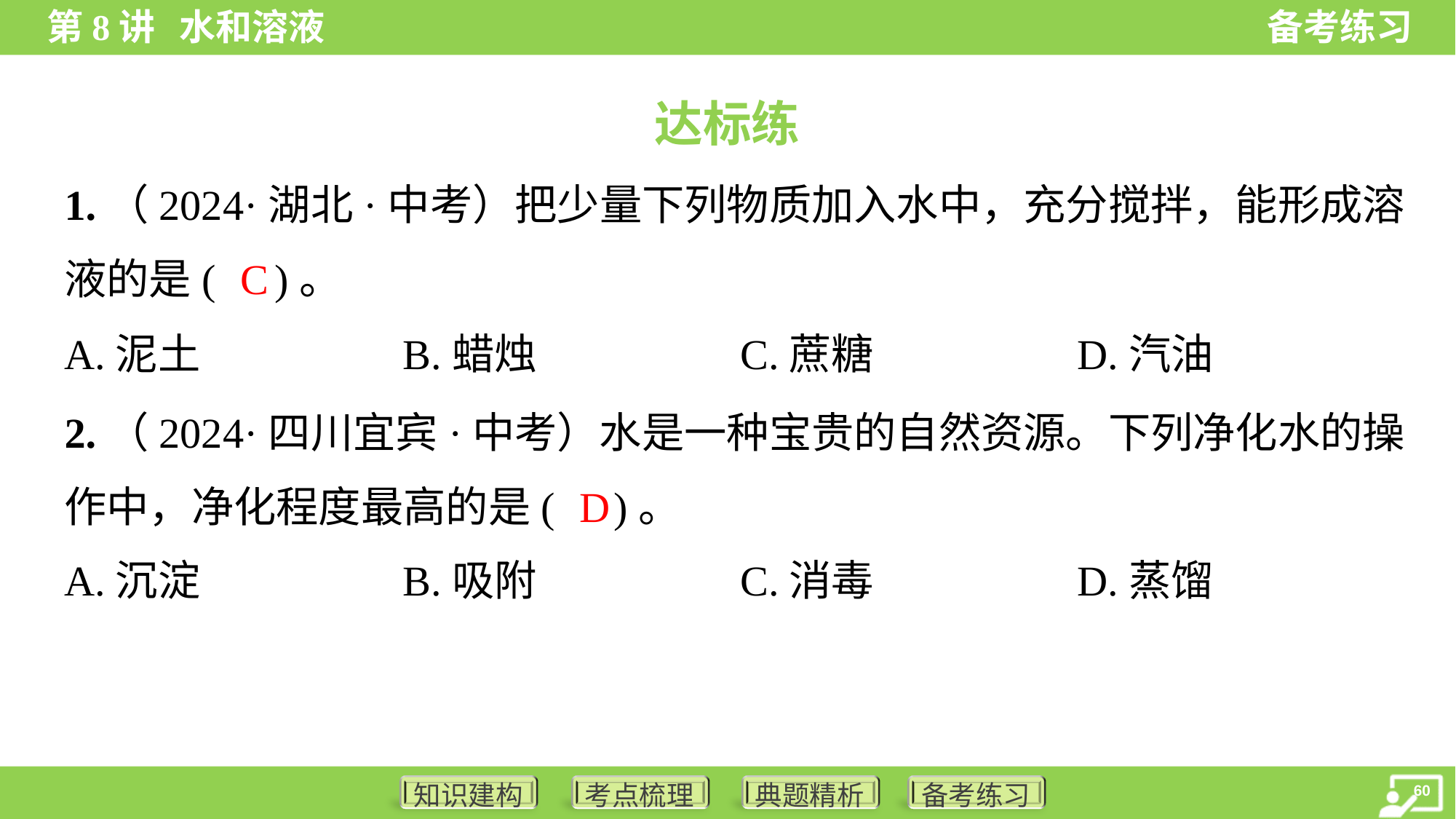

达标练
1.（2024·湖北·中考）把少量下列物质加入水中，充分搅拌，能形成溶
液的是(     )。
C
A.泥土	B.蜡烛	C.蔗糖	D.汽油
2.（2024·四川宜宾·中考）水是一种宝贵的自然资源。下列净化水的操
作中，净化程度最高的是(     )。
D
A.沉淀	B.吸附	C.消毒	D.蒸馏